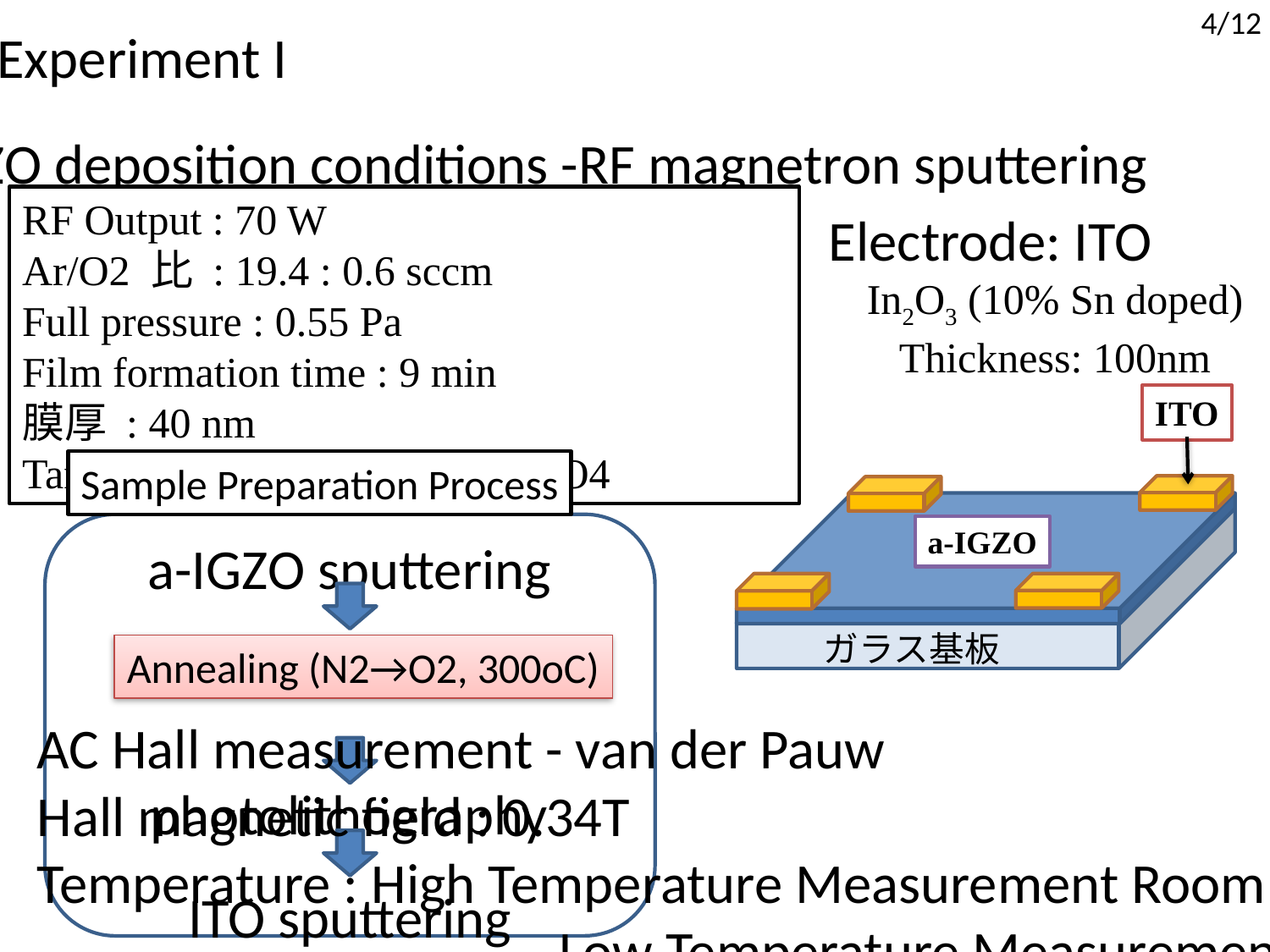

4/12
Experiment I
a-IGZO deposition conditions -RF magnetron sputtering
RF Output : 70 W
Ar/O2 比 : 19.4 : 0.6 sccm
Full pressure : 0.55 Pa
Film formation time : 9 min
膜厚 : 40 nm
Target : Polycrystalline InGaZnO4
Electrode: ITO
In2O3 (10% Sn doped)
Thickness: 100nm
ITO
Sample Preparation Process

a-IGZO

ガラス基板

a-IGZO sputtering

Annealing (N2→O2, 300oC)
AC Hall measurement - van der Pauw
Hall magnetic field : 0.34T
Temperature : High Temperature Measurement Room Temperature ~ 300oC
　　　　　　　　　Low Temperature Measurement Room Temperature~160K
Measurement atmosphere : Oxygen

photolithography

ITO sputtering